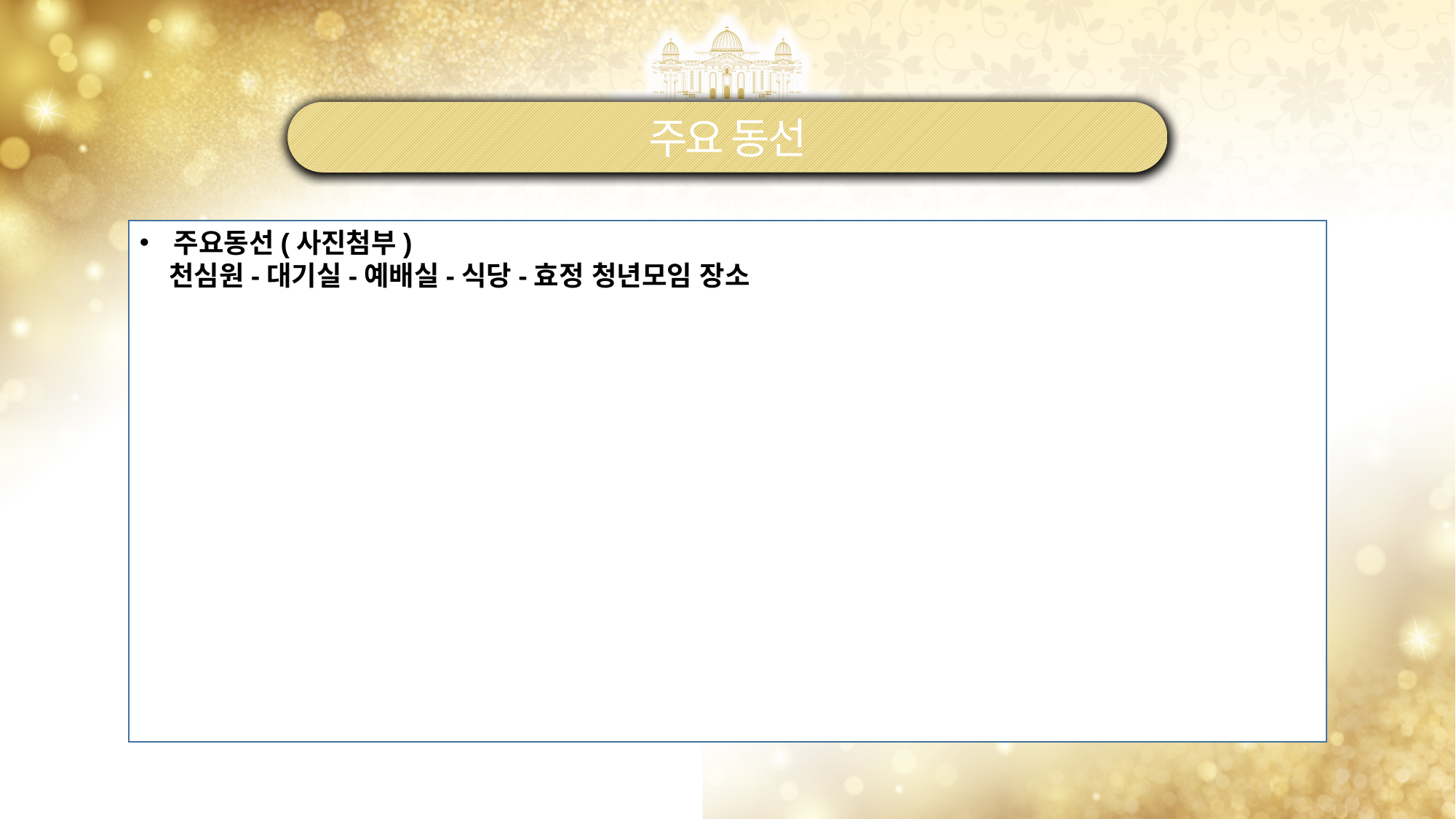

주요 동선
천심
주요동선(사진첨부)
   천심원-대기실-예배실-식당-효정 청년모임 장소